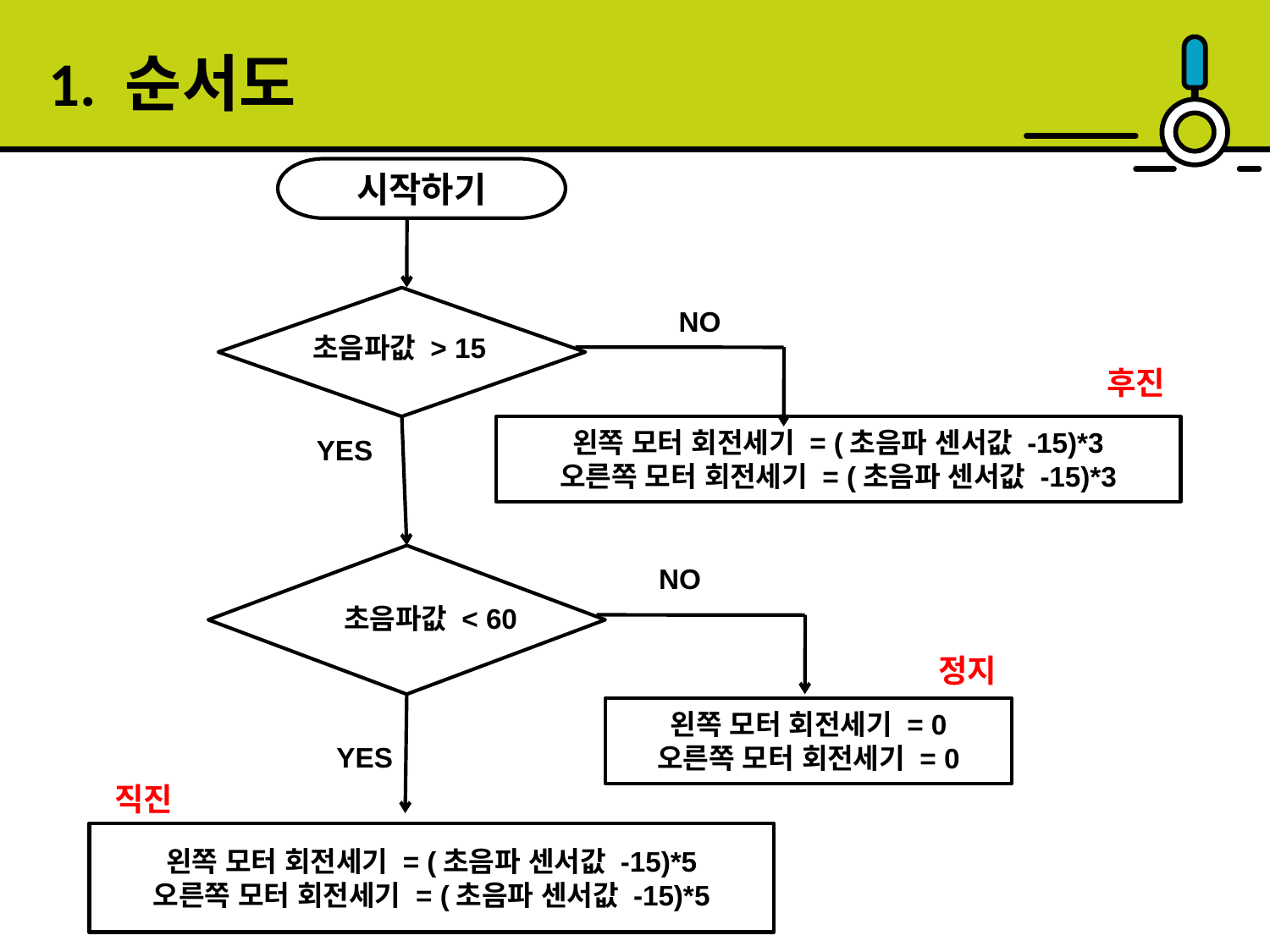

1. 순서도
시작하기

NO
초음파값 > 15
후진
왼쪽 모터 회전세기 = (초음파 센서값 -15)*3
오른쪽 모터 회전세기 = (초음파 센서값 -15)*3
YES

초음파값 < 60
NO
정지
왼쪽 모터 회전세기 = 0
오른쪽 모터 회전세기 = 0
YES
직진
왼쪽 모터 회전세기 = (초음파 센서값 -15)*5
오른쪽 모터 회전세기 = (초음파 센서값 -15)*5